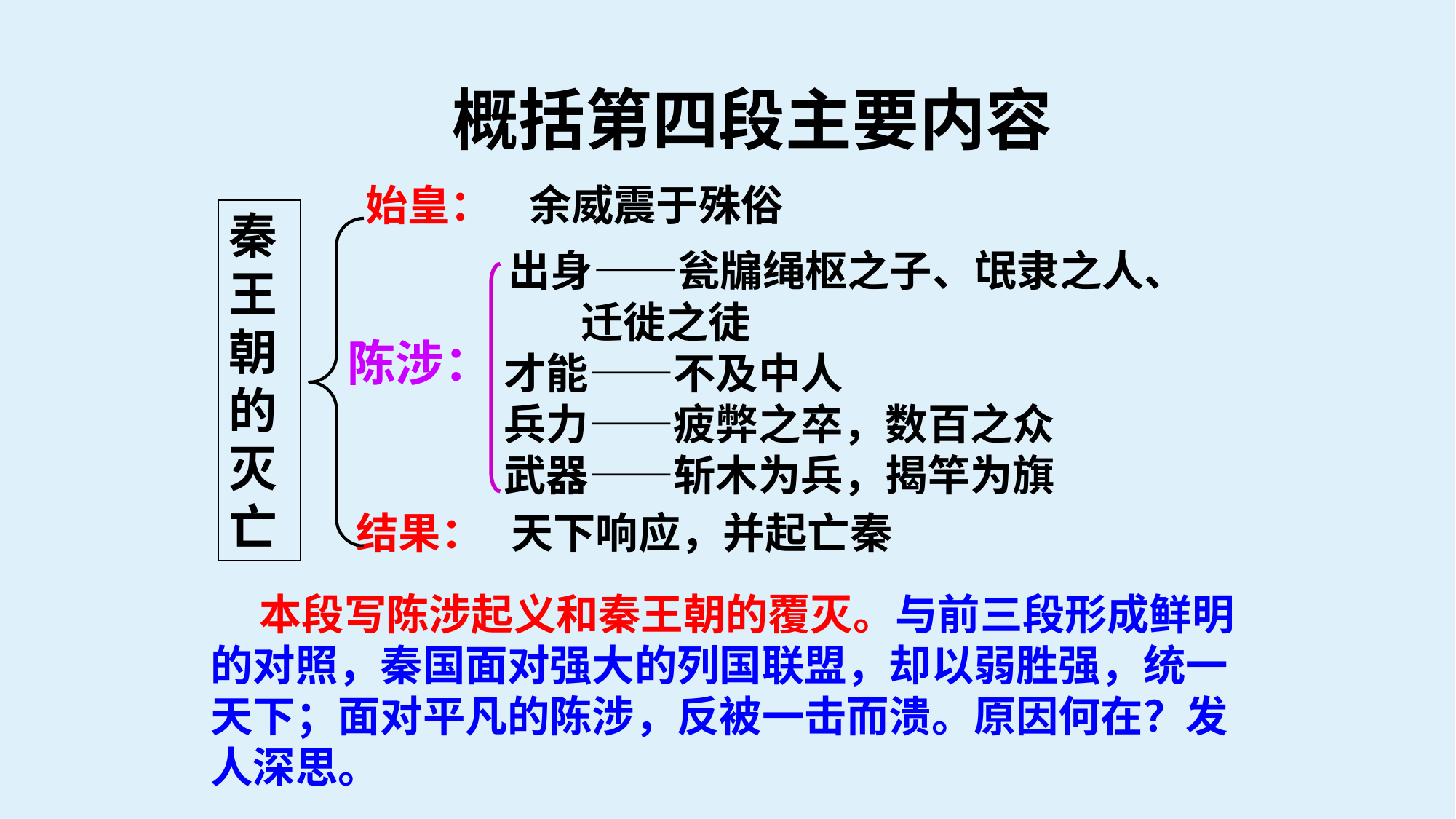

概括第四段主要内容
始皇：
余威震于殊俗
秦王朝的灭亡

  出身——瓮牖绳枢之子、氓隶之人、
          迁徙之徒
  才能——不及中人
  兵力——疲弊之卒，数百之众
  武器——斩木为兵，揭竿为旗

陈涉：
结果：
天下响应，并起亡秦
    本段写陈涉起义和秦王朝的覆灭。与前三段形成鲜明的对照，秦国面对强大的列国联盟，却以弱胜强，统一天下；面对平凡的陈涉，反被一击而溃。原因何在？发人深思。